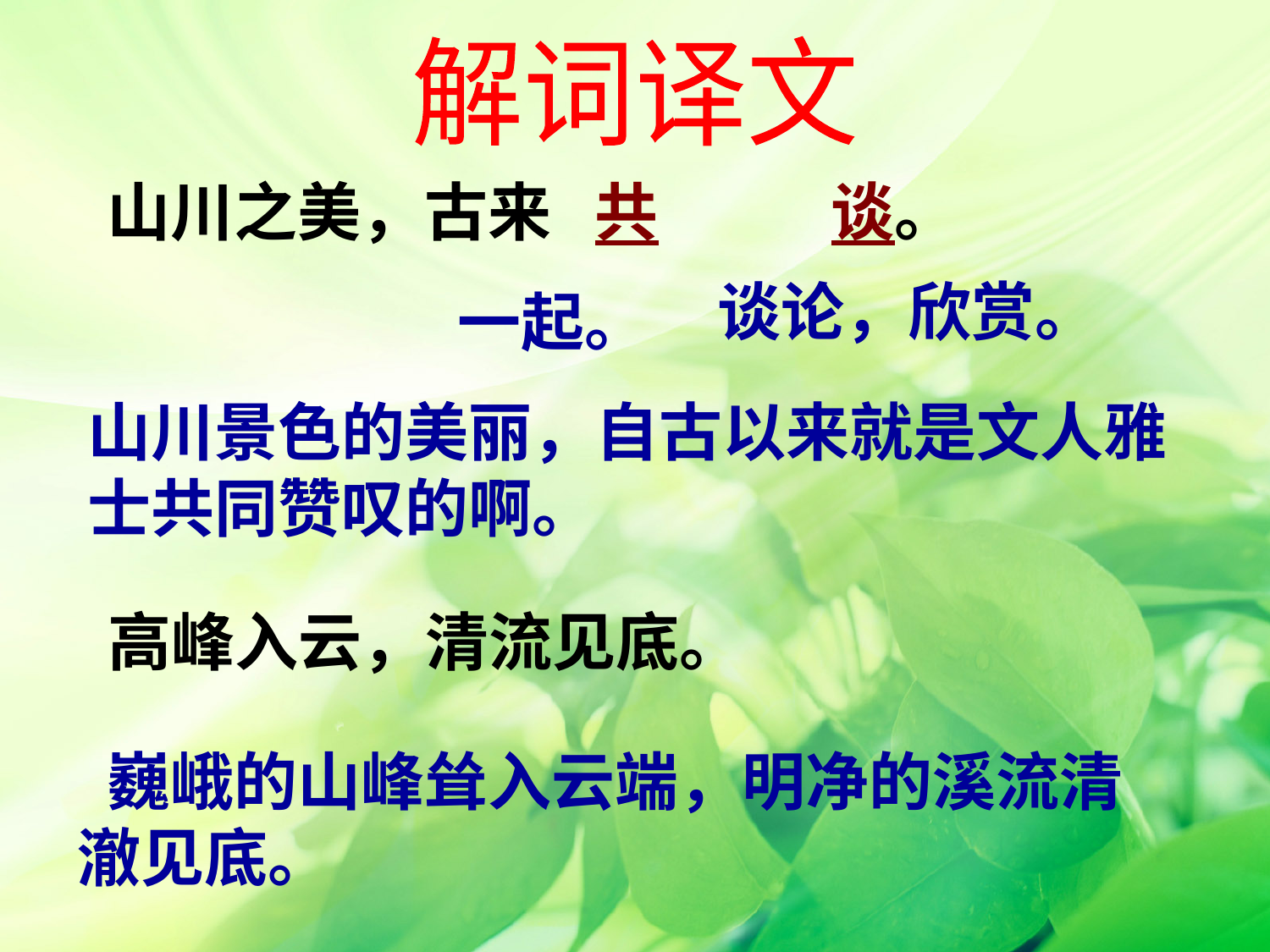

解词译文
山川之美，古来   共            谈。
谈论，欣赏。
一起。
山川景色的美丽，自古以来就是文人雅士共同赞叹的啊。
高峰入云，清流见底。
 巍峨的山峰耸入云端，明净的溪流清澈见底。